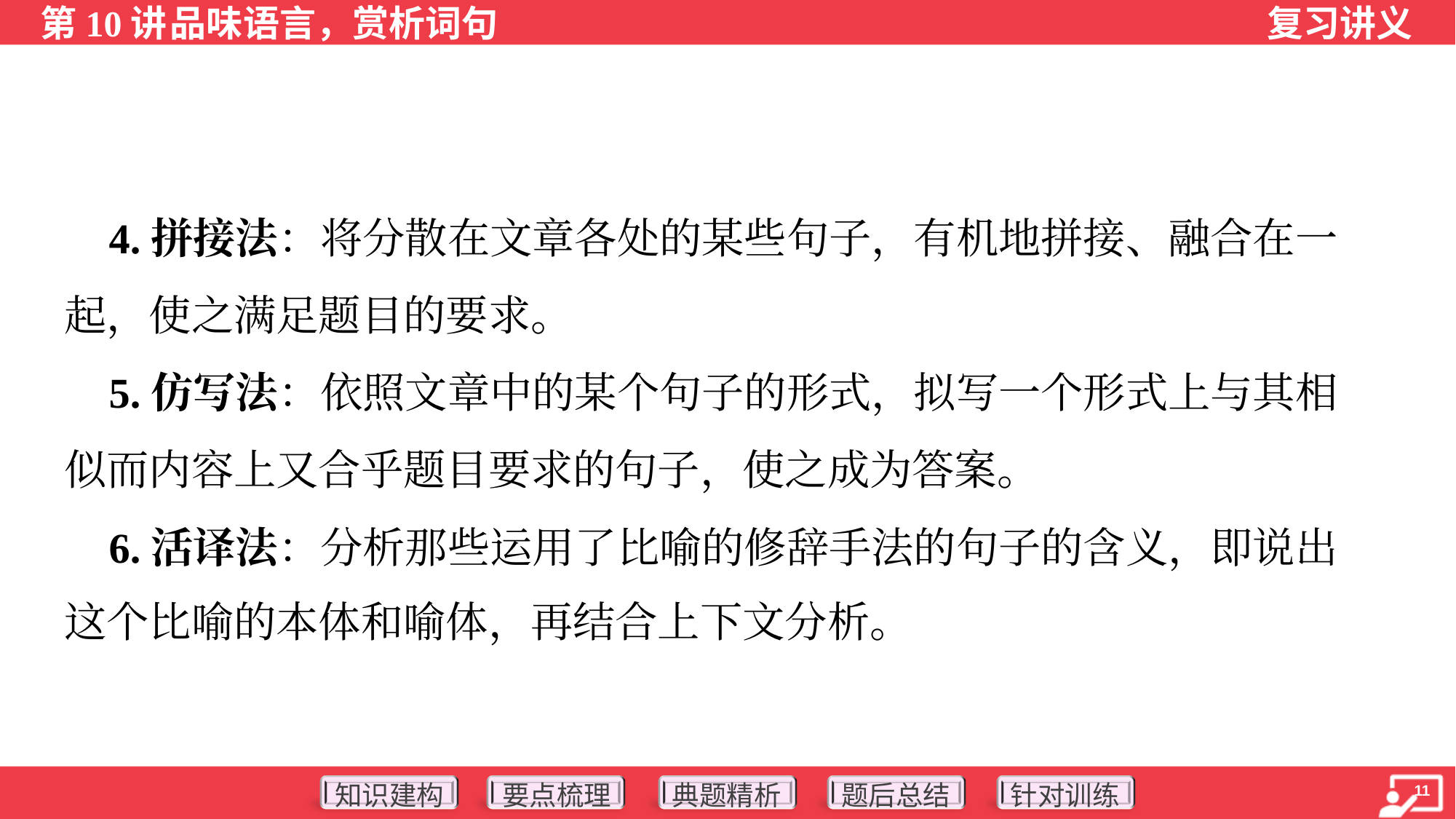

4.拼接法：将分散在文章各处的某些句子，有机地拼接、融合在一
起，使之满足题目的要求。
    5.仿写法：依照文章中的某个句子的形式，拟写一个形式上与其相
似而内容上又合乎题目要求的句子，使之成为答案。
    6.活译法：分析那些运用了比喻的修辞手法的句子的含义，即说出
这个比喻的本体和喻体，再结合上下文分析。